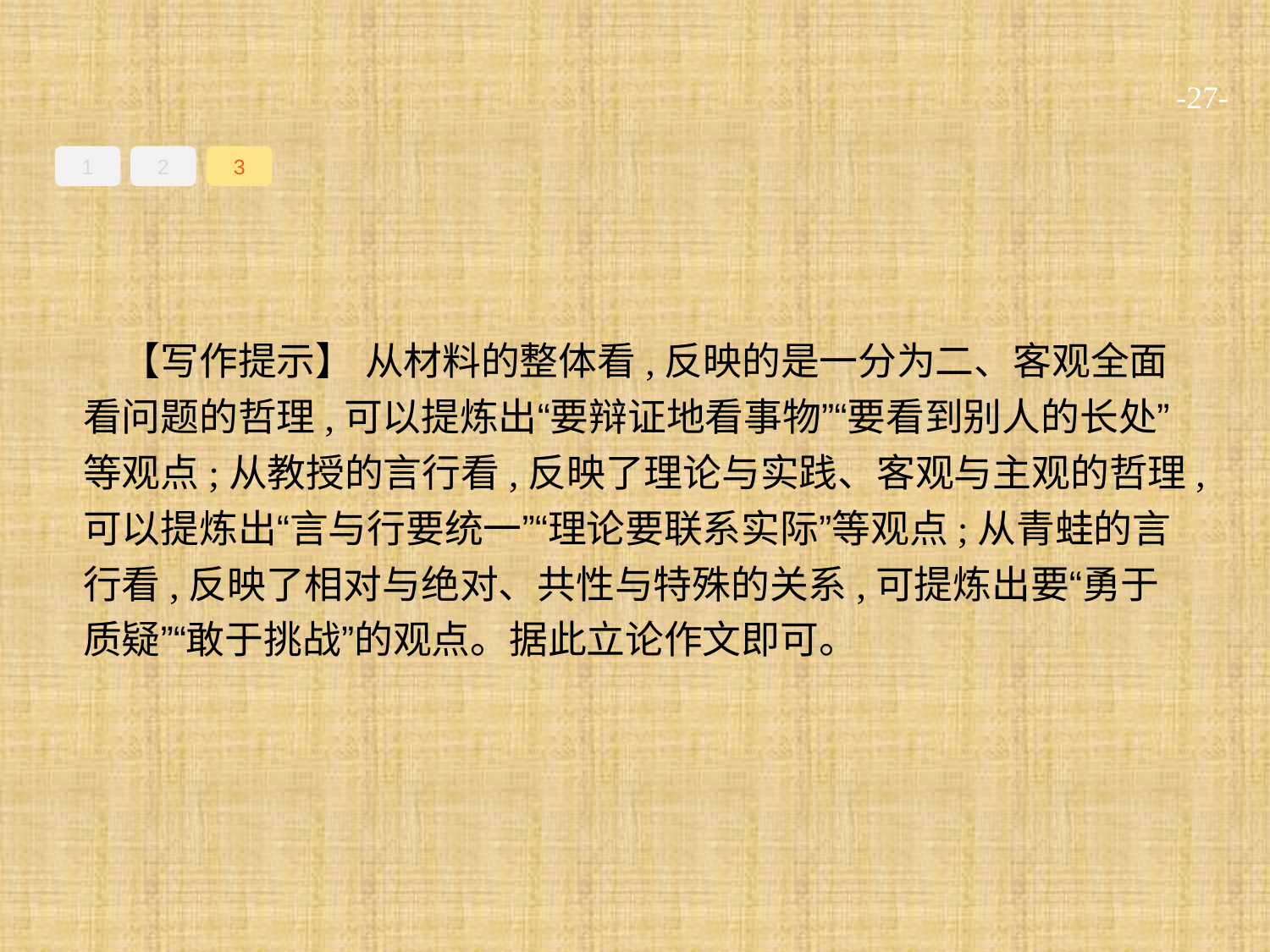

-27-
1
2
3
【写作提示】 从材料的整体看,反映的是一分为二、客观全面看问题的哲理,可以提炼出“要辩证地看事物”“要看到别人的长处”等观点;从教授的言行看,反映了理论与实践、客观与主观的哲理,可以提炼出“言与行要统一”“理论要联系实际”等观点;从青蛙的言行看,反映了相对与绝对、共性与特殊的关系,可提炼出要“勇于质疑”“敢于挑战”的观点。据此立论作文即可。